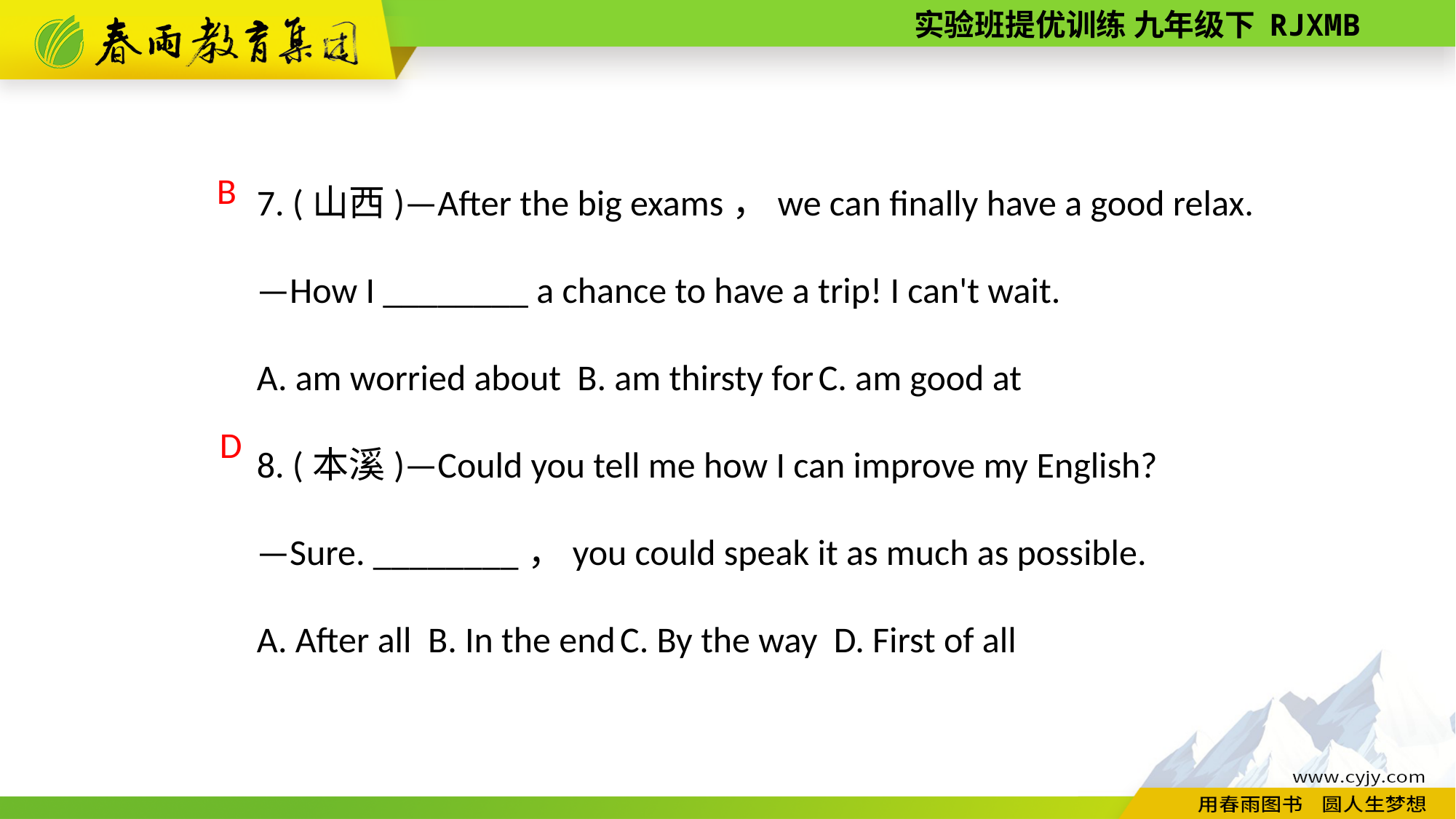

7. (山西)—After the big exams，we can finally have a good relax.
—How I ________ a chance to have a trip! I can't wait.
A. am worried about  B. am thirsty for C. am good at
8. (本溪)—Could you tell me how I can improve my English?
—Sure. ________，you could speak it as much as possible.
A. After all  B. In the end C. By the way  D. First of all
B
 D